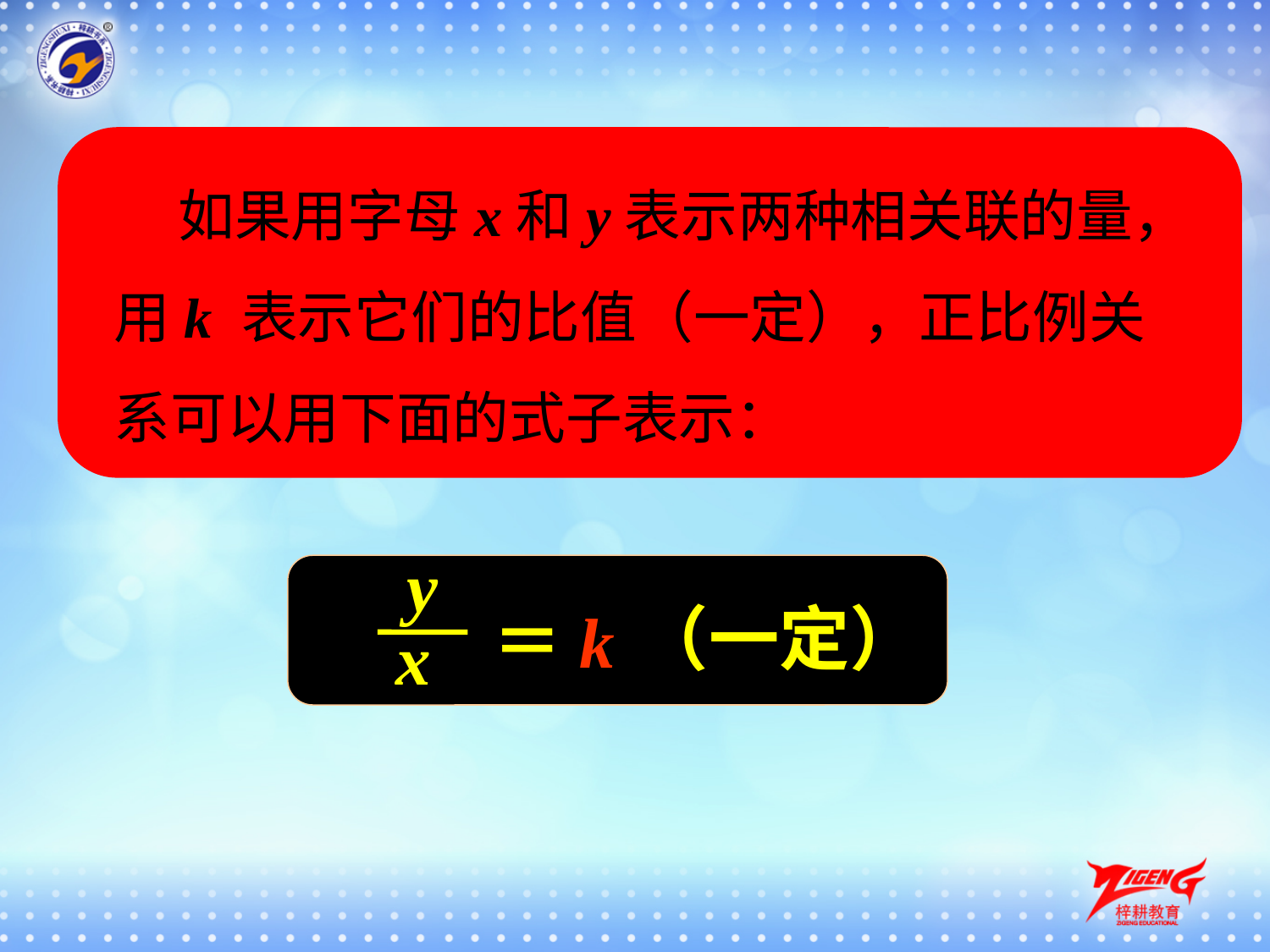

如果用字母x和y表示两种相关联的量，用k 表示它们的比值（一定），正比例关系可以用下面的式子表示：
y

（一定）
＝k
x